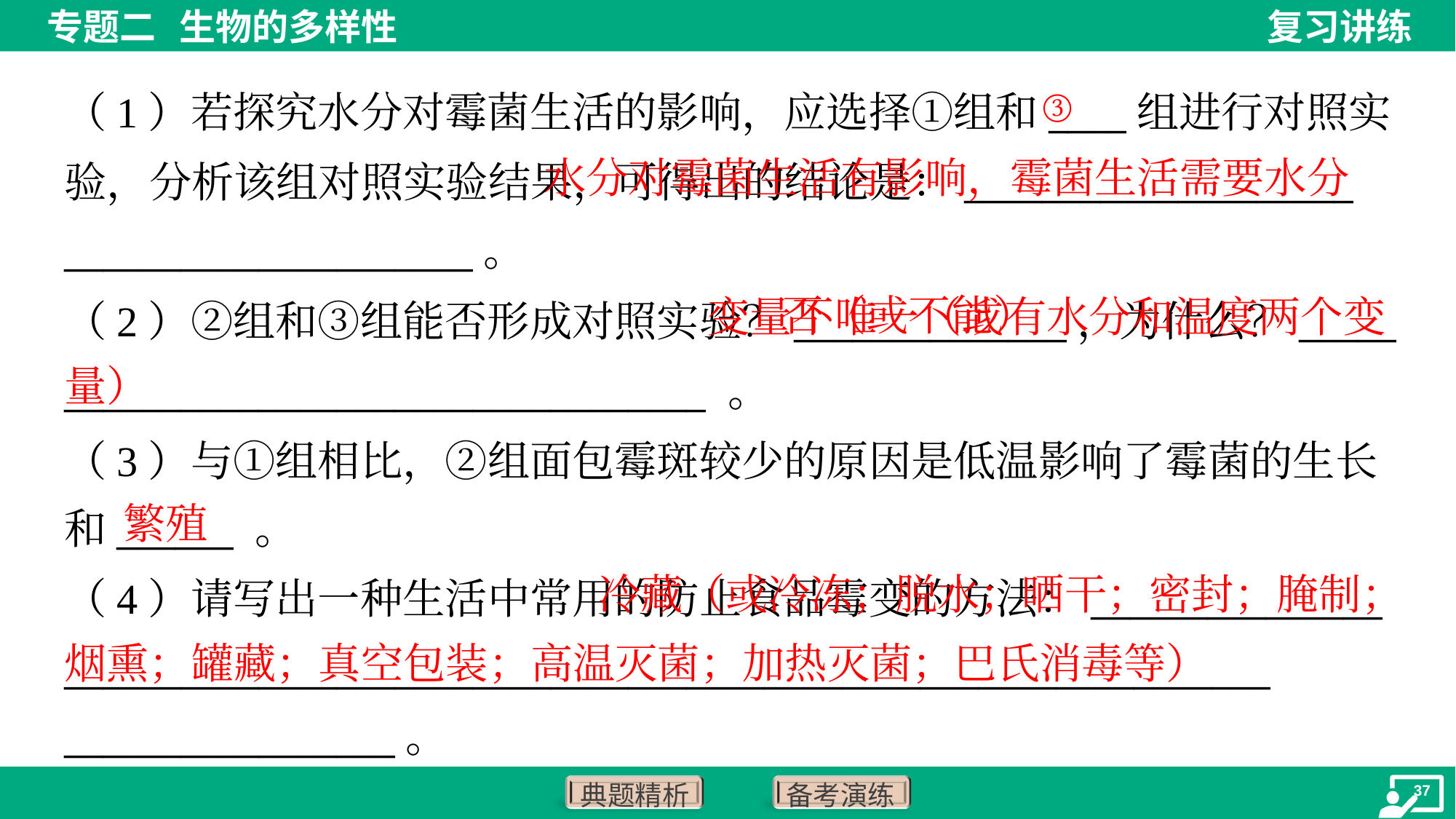

③
（1）若探究水分对霉菌生活的影响，应选择①组和____组进行对照实
验，分析该组对照实验结果，可得出的结论是：____________________
_____________________。
                                           水分对霉菌生活有影响，霉菌生活需要水分
                                                          变量不唯一（或有水分和温度两个变量）
否（或不能）
（2）②组和③组能否形成对照实验？______________，为什么？_____
_________________________________ 。
（3）与①组相比，②组面包霉斑较少的原因是低温影响了霉菌的生长
和______ 。
繁殖
                                                冷藏（或冷冻；脱水；晒干；密封；腌制；烟熏；罐藏；真空包装；高温灭菌；加热灭菌；巴氏消毒等）
（4）请写出一种生活中常用的防止食品霉变的方法：_______________
______________________________________________________________
_________________。